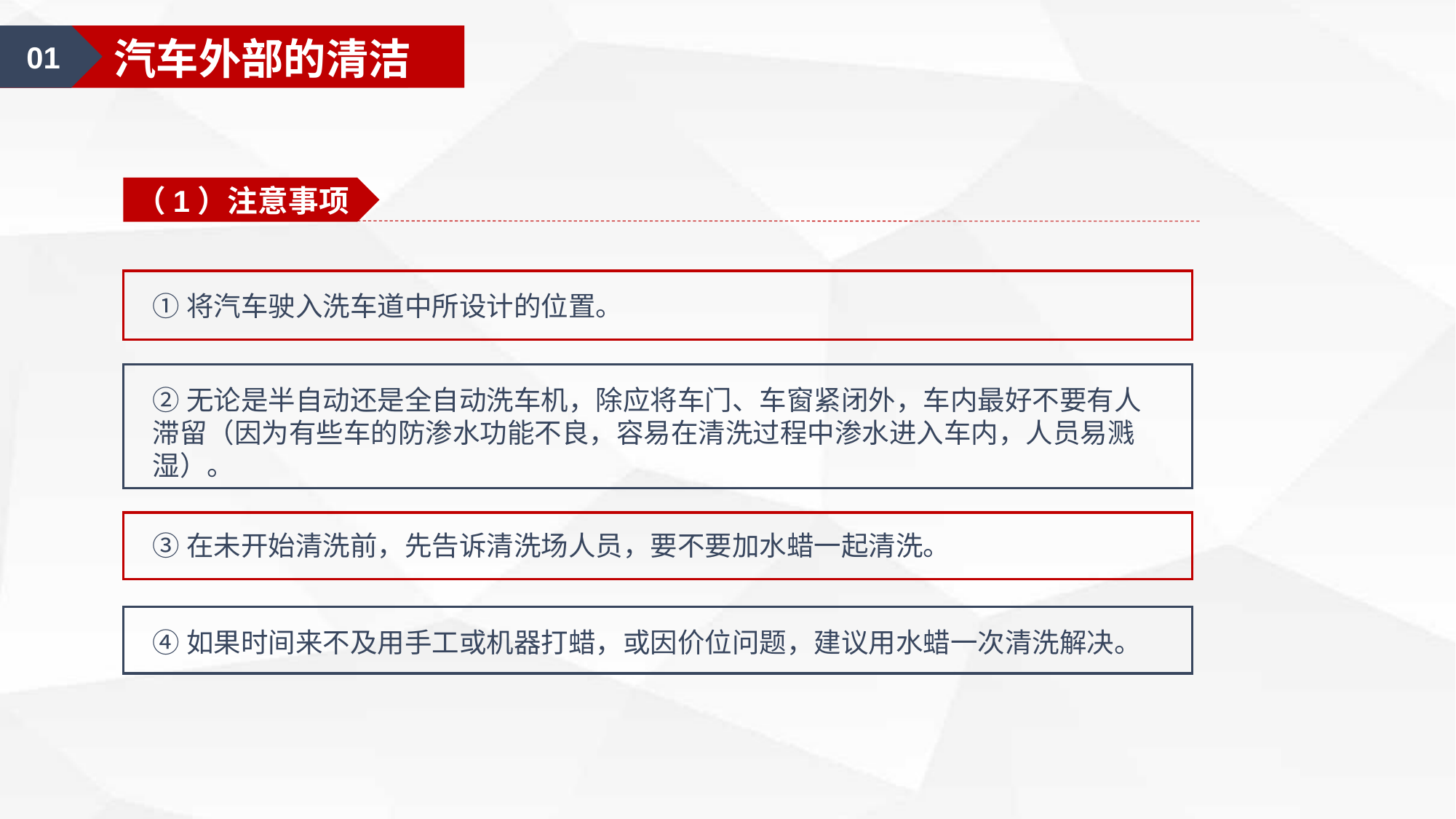

01
汽车美容认知

01
汽车美容护理用品

01
汽车外部的清洁
（1）注意事项

①将汽车驶入洗车道中所设计的位置。

②无论是半自动还是全自动洗车机，除应将车门、车窗紧闭外，车内最好不要有人滞留（因为有些车的防渗水功能不良，容易在清洗过程中渗水进入车内，人员易溅湿）。

③在未开始清洗前，先告诉清洗场人员，要不要加水蜡一起清洗。

④如果时间来不及用手工或机器打蜡，或因价位问题，建议用水蜡一次清洗解决。